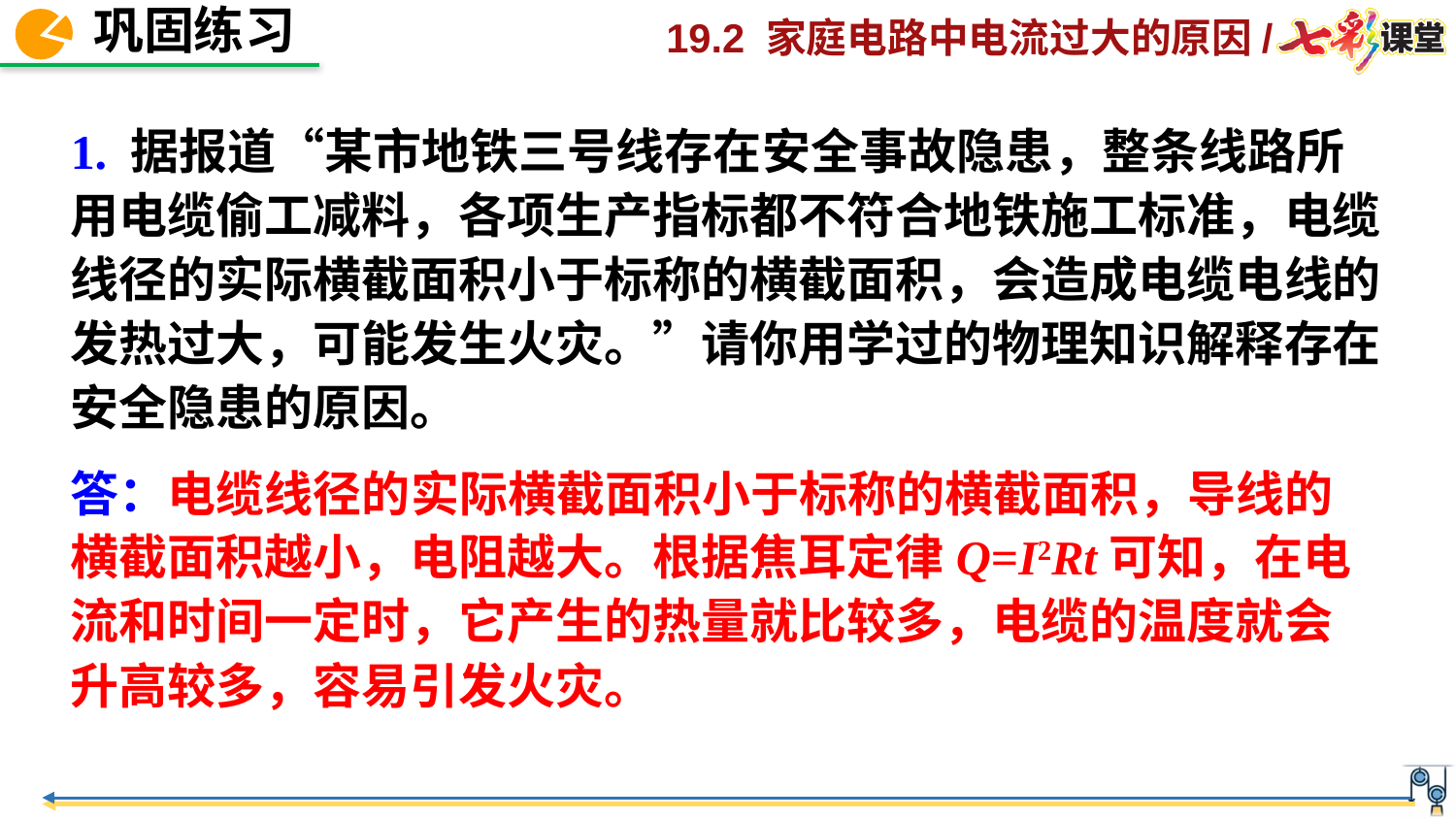

1. 据报道“某市地铁三号线存在安全事故隐患，整条线路所用电缆偷工减料，各项生产指标都不符合地铁施工标准，电缆线径的实际横截面积小于标称的横截面积，会造成电缆电线的发热过大，可能发生火灾。”请你用学过的物理知识解释存在安全隐患的原因。
答：电缆线径的实际横截面积小于标称的横截面积，导线的横截面积越小，电阻越大。根据焦耳定律Q=I2Rt可知，在电流和时间一定时，它产生的热量就比较多，电缆的温度就会升高较多，容易引发火灾。